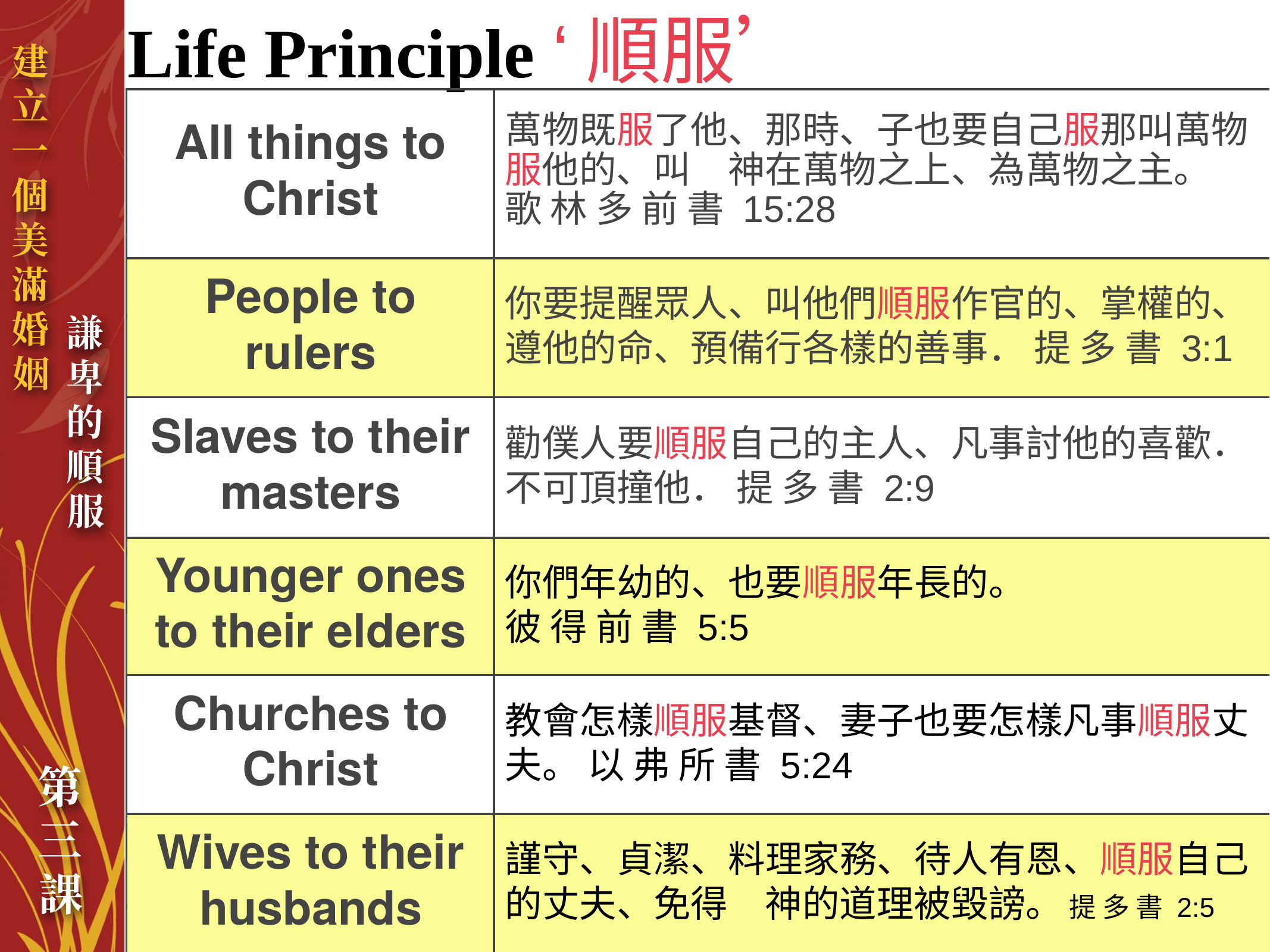

# Life Principle ‘順服’
| All things to Christ | 萬物既服了他、那時、子也要自己服那叫萬物服他的、叫　神在萬物之上、為萬物之主。 歌 林 多 前 書 15:28 |
| --- | --- |
| People to rulers | 你要提醒眾人、叫他們順服作官的、掌權的、遵他的命、預備行各樣的善事． 提 多 書 3:1 |
| Slaves to their masters | 勸僕人要順服自己的主人、凡事討他的喜歡．不可頂撞他． 提 多 書 2:9 |
| Younger ones to their elders | 你們年幼的、也要順服年長的。 彼 得 前 書 5:5 |
| Churches to Christ | 教會怎樣順服基督、妻子也要怎樣凡事順服丈夫。 以 弗 所 書 5:24 |
| Wives to their husbands | 謹守、貞潔、料理家務、待人有恩、順服自己的丈夫、免得　神的道理被毀謗。 提 多 書 2:5 |